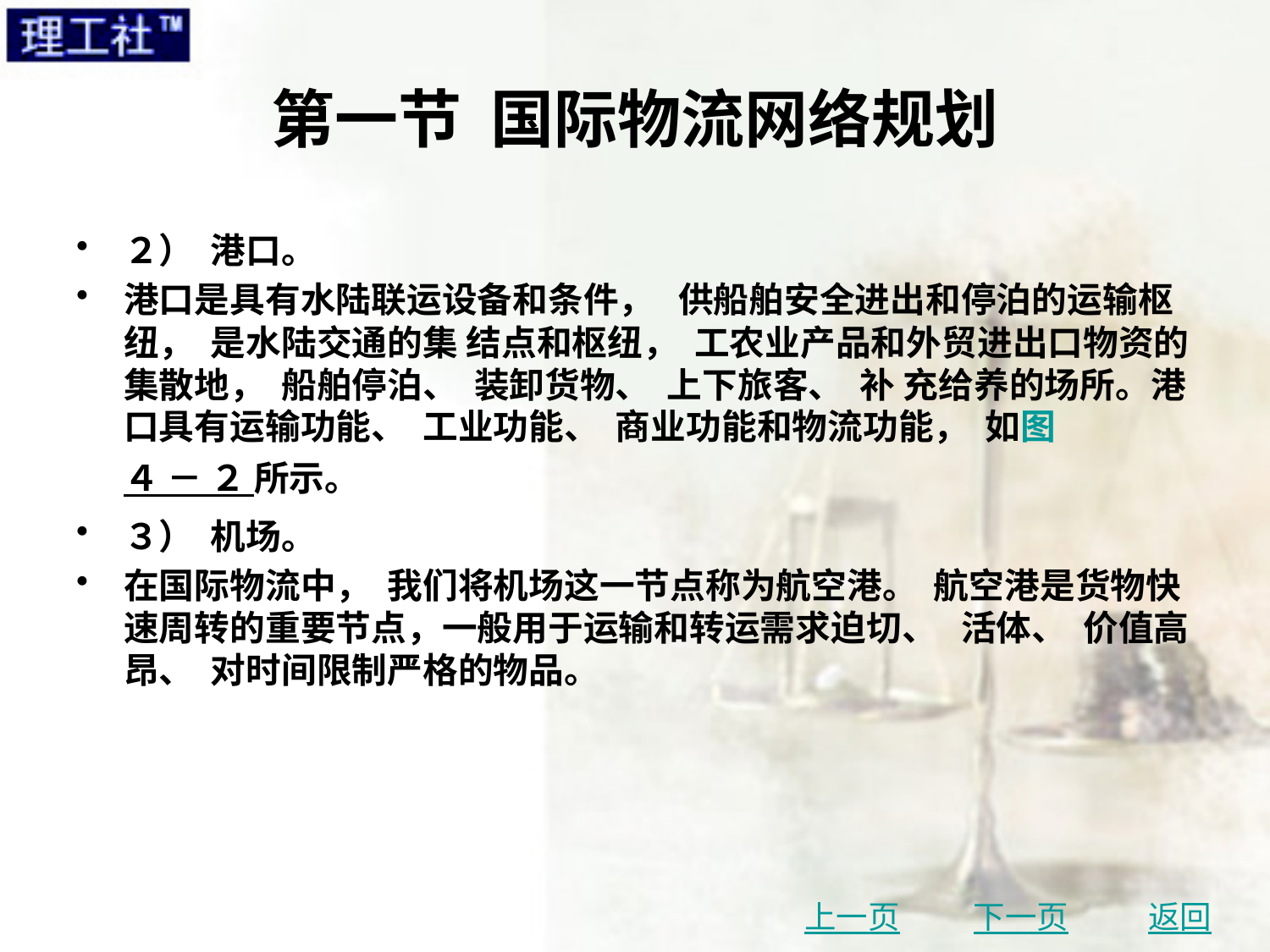

# 第一节  国际物流网络规划
２）  港口。
港口是具有水陆联运设备和条件，   供船舶安全进出和停泊的运输枢纽，  是水陆交通的集 结点和枢纽，  工农业产品和外贸进出口物资的集散地，  船舶停泊、  装卸货物、  上下旅客、  补 充给养的场所。港口具有运输功能、  工业功能、  商业功能和物流功能，  如图 ４ － ２ 所示。
３）  机场。
在国际物流中，  我们将机场这一节点称为航空港。  航空港是货物快速周转的重要节点，一般用于运输和转运需求迫切、   活体、  价值高昂、  对时间限制严格的物品。

上一页
下一页
返回